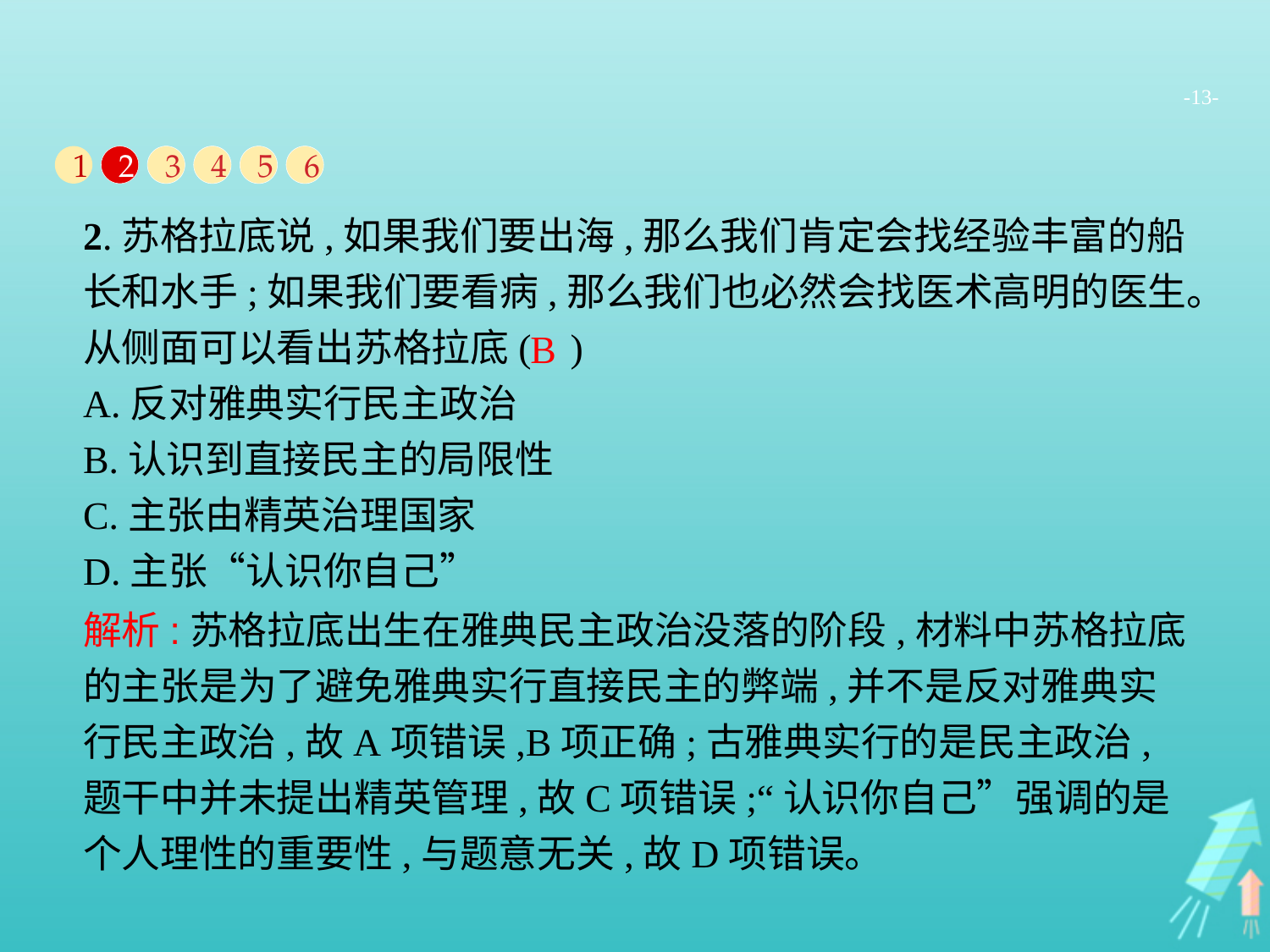

-13-
1
2
3
4
5
6
2.苏格拉底说,如果我们要出海,那么我们肯定会找经验丰富的船长和水手;如果我们要看病,那么我们也必然会找医术高明的医生。从侧面可以看出苏格拉底(    )
A.反对雅典实行民主政治
B.认识到直接民主的局限性
C.主张由精英治理国家
D.主张“认识你自己”
B
解析:苏格拉底出生在雅典民主政治没落的阶段,材料中苏格拉底的主张是为了避免雅典实行直接民主的弊端,并不是反对雅典实行民主政治,故A项错误,B项正确;古雅典实行的是民主政治,题干中并未提出精英管理,故C项错误;“认识你自己”强调的是个人理性的重要性,与题意无关,故D项错误。